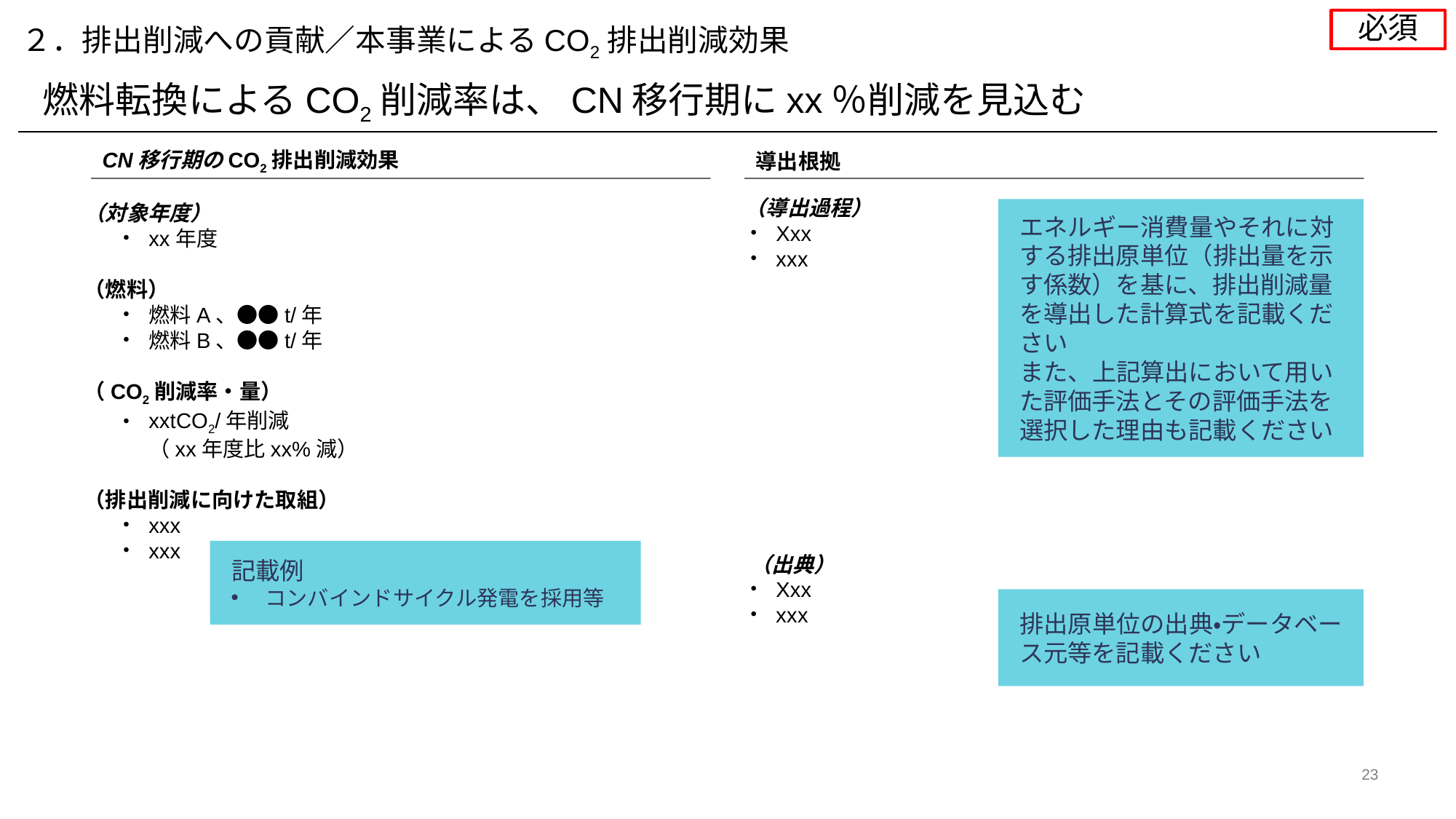

必須
２．排出削減への貢献／本事業によるCO2排出削減効果
燃料転換によるCO2削減率は、CN移行期にxx％削減を見込む
CN移行期のCO2排出削減効果
導出根拠
（導出過程）
Xxx
xxx

（出典）
Xxx
xxx

（対象年度）
xx年度

（燃料）
燃料A、●●t/年
燃料B、●●t/年

（CO2削減率・量）
xxtCO2/年削減
（xx年度比xx%減）

（排出削減に向けた取組）
xxx
xxx

エネルギー消費量やそれに対する排出原単位（排出量を示す係数）を基に、排出削減量を導出した計算式を記載ください
また、上記算出において用いた評価手法とその評価手法を選択した理由も記載ください
記載例
コンバインドサイクル発電を採用等
排出原単位の出典・データベース元等を記載ください